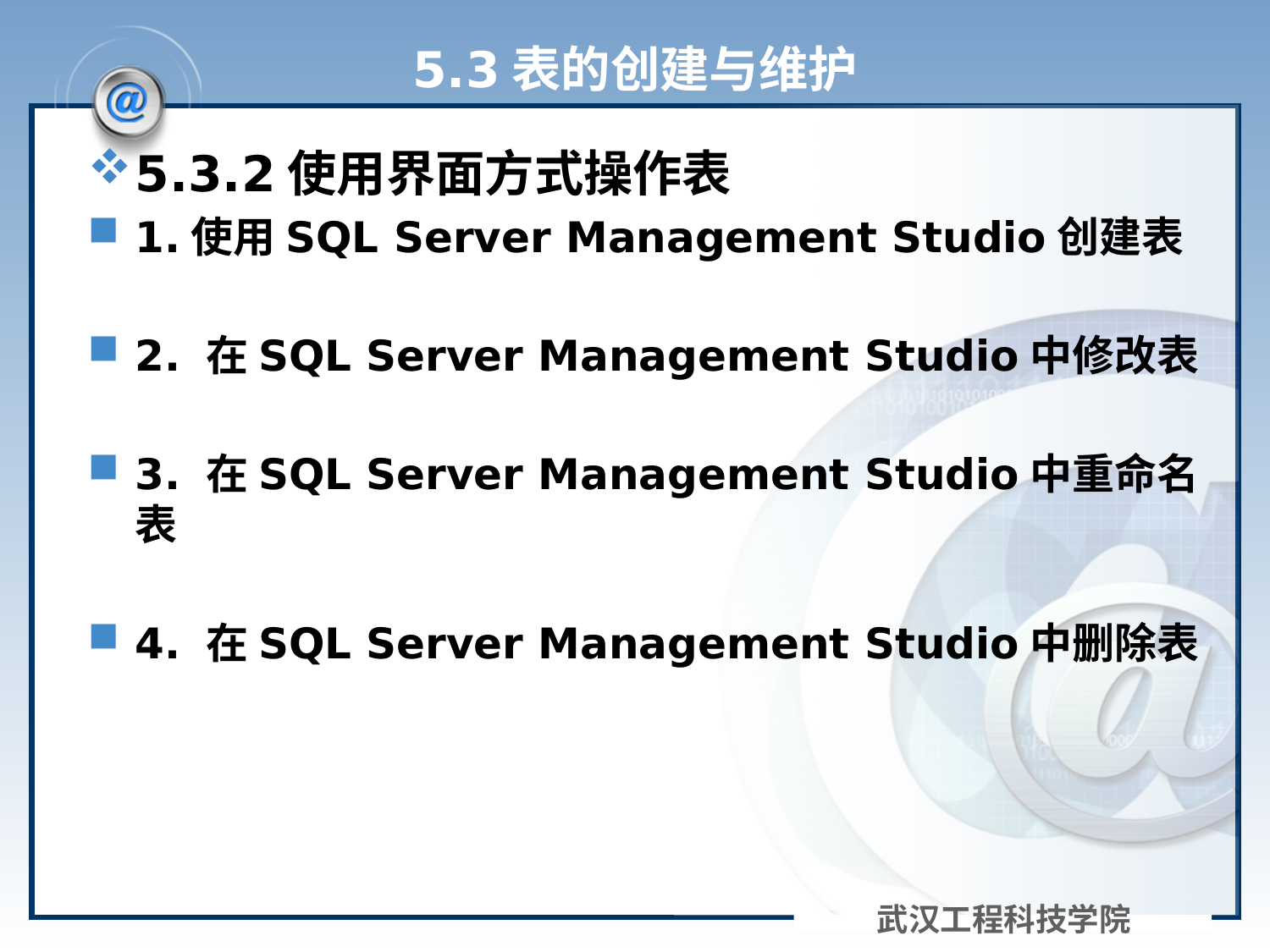

# 5.3表的创建与维护
5.3.2使用界面方式操作表
1.使用SQL Server Management Studio创建表

2. 在SQL Server Management Studio中修改表

3. 在SQL Server Management Studio中重命名表

4. 在SQL Server Management Studio中删除表

武汉工程科技学院